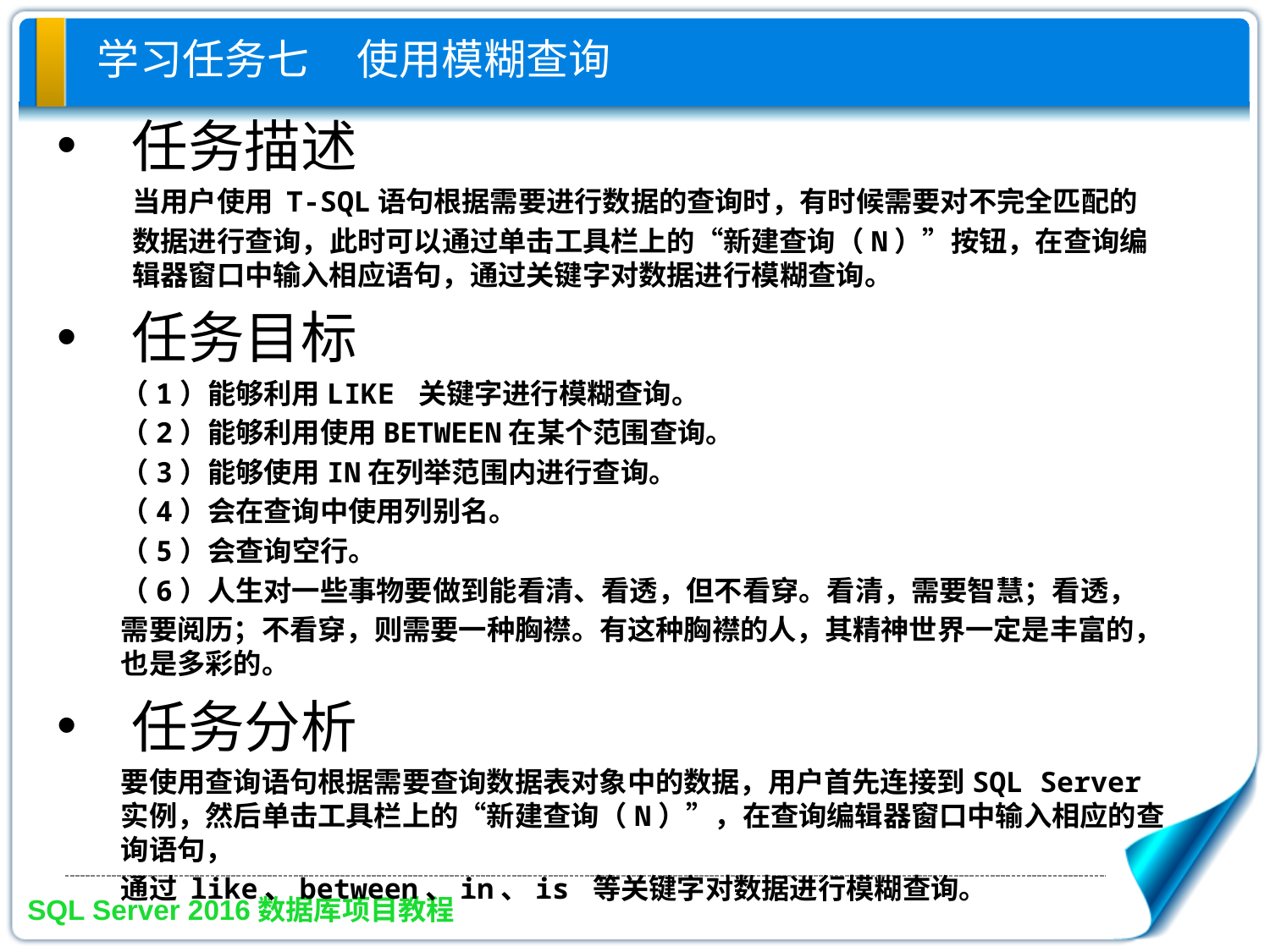

# 学习任务七     使用模糊查询
任务描述
当用户使用 T-SQL语句根据需要进行数据的查询时，有时候需要对不完全匹配的
数据进行查询，此时可以通过单击工具栏上的“新建查询（N）”按钮，在查询编辑器窗口中输入相应语句，通过关键字对数据进行模糊查询。
任务目标
（1）能够利用LIKE 关键字进行模糊查询。
（2）能够利用使用BETWEEN在某个范围查询。
（3）能够使用IN在列举范围内进行查询。
（4）会在查询中使用列别名。
（5）会查询空行。
（6）人生对一些事物要做到能看清、看透，但不看穿。看清，需要智慧；看透，
需要阅历；不看穿，则需要一种胸襟。有这种胸襟的人，其精神世界一定是丰富的，也是多彩的。
任务分析
要使用查询语句根据需要查询数据表对象中的数据，用户首先连接到SQL Server实例，然后单击工具栏上的“新建查询（N）”，在查询编辑器窗口中输入相应的查询语句，
通过 like、between、in、is 等关键字对数据进行模糊查询。